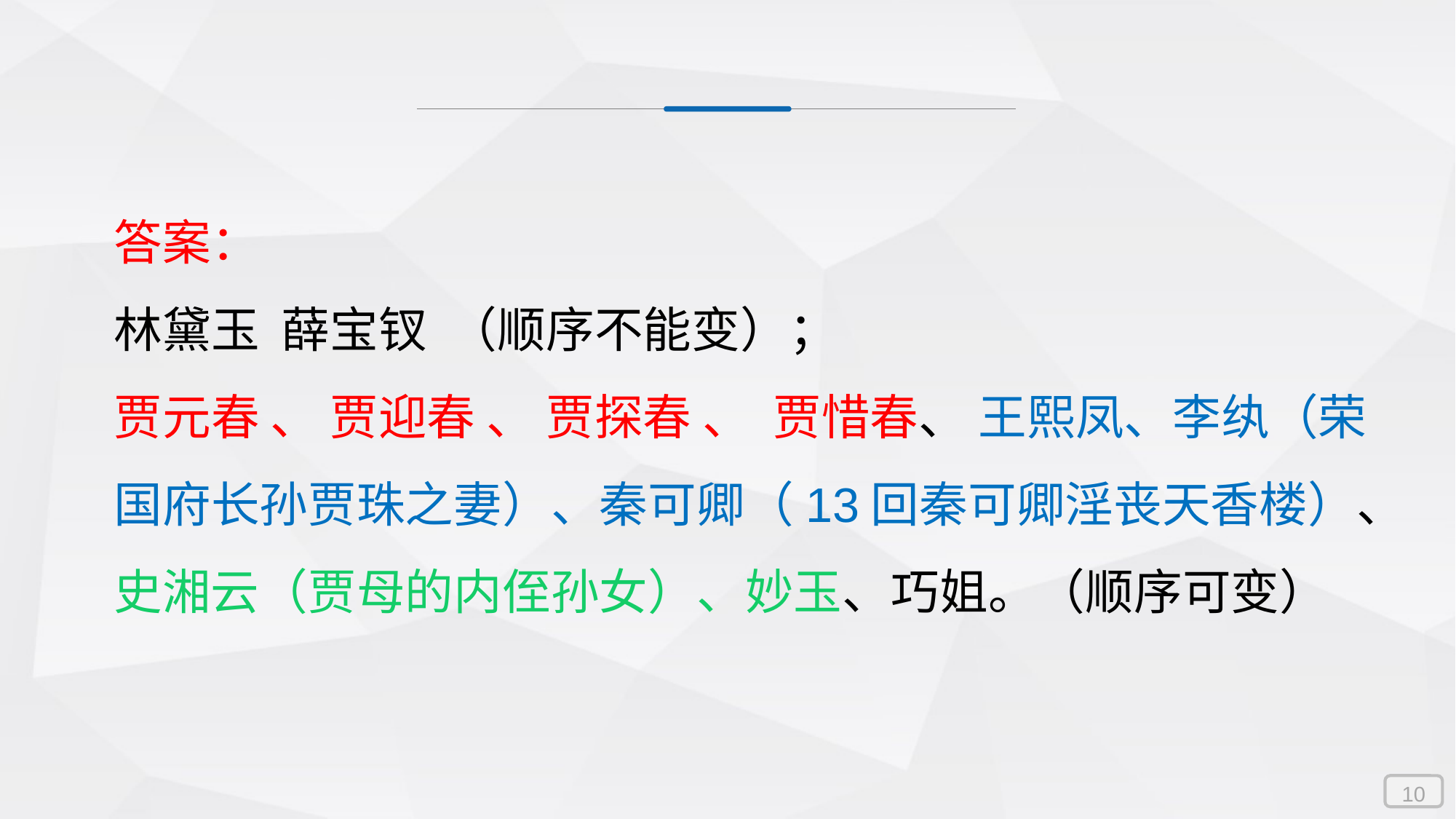

答案：
林黛玉  薛宝钗  （顺序不能变）；
贾元春 、 贾迎春 、 贾探春 、  贾惜春、 王熙凤、李纨（荣国府长孙贾珠之妻）、秦可卿（13回秦可卿淫丧天香楼）、史湘云（贾母的内侄孙女）、妙玉、巧姐。（顺序可变）